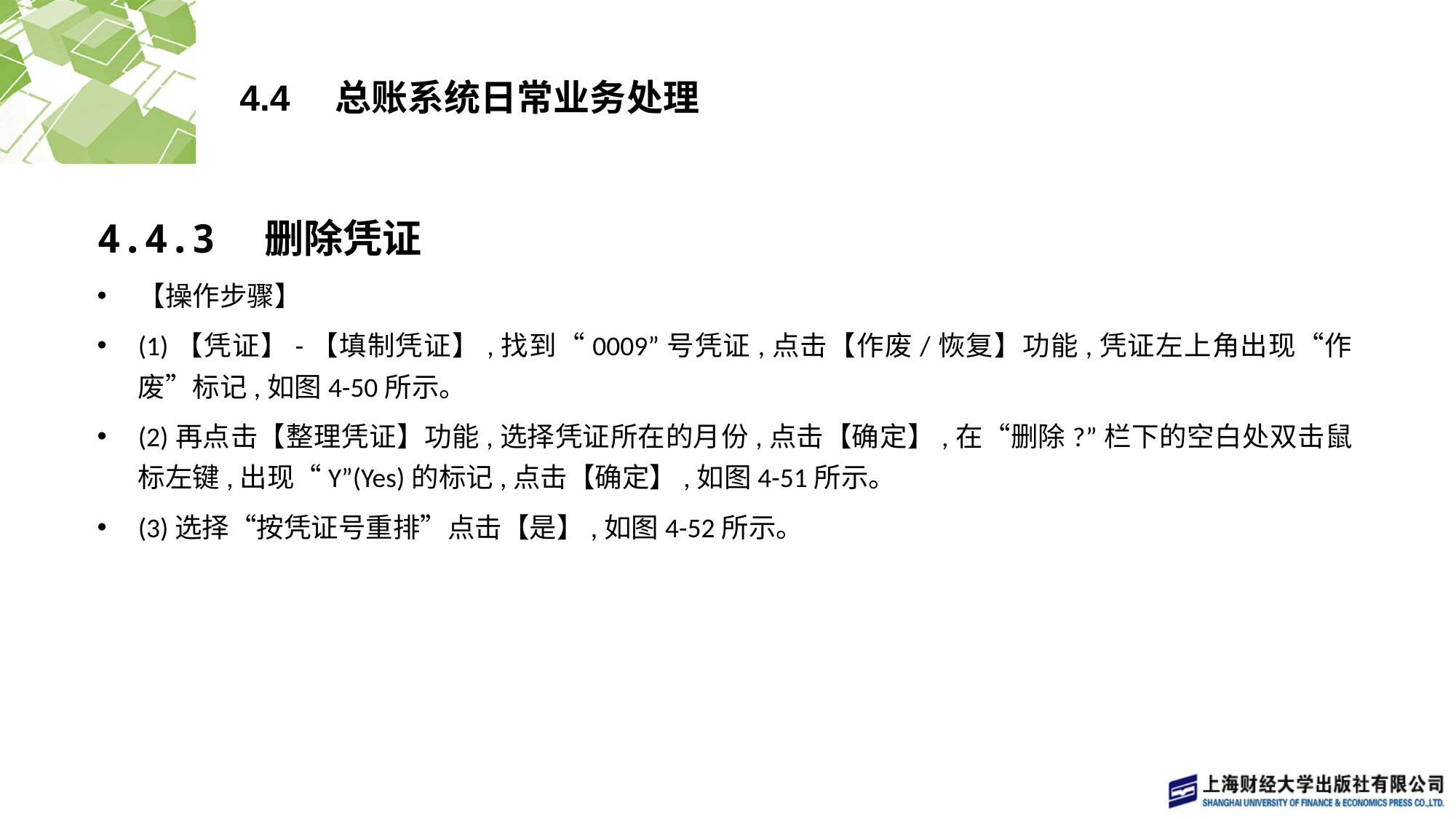

# 4.4　总账系统日常业务处理
4.4.3　删除凭证
【操作步骤】
(1)【凭证】-【填制凭证】,找到“0009”号凭证,点击【作废/恢复】功能,凭证左上角出现“作废”标记,如图4-50所示。
(2)再点击【整理凭证】功能,选择凭证所在的月份,点击【确定】,在“删除?”栏下的空白处双击鼠标左键,出现“Y”(Yes)的标记,点击【确定】,如图4-51所示。
(3)选择“按凭证号重排”点击【是】,如图4-52所示。